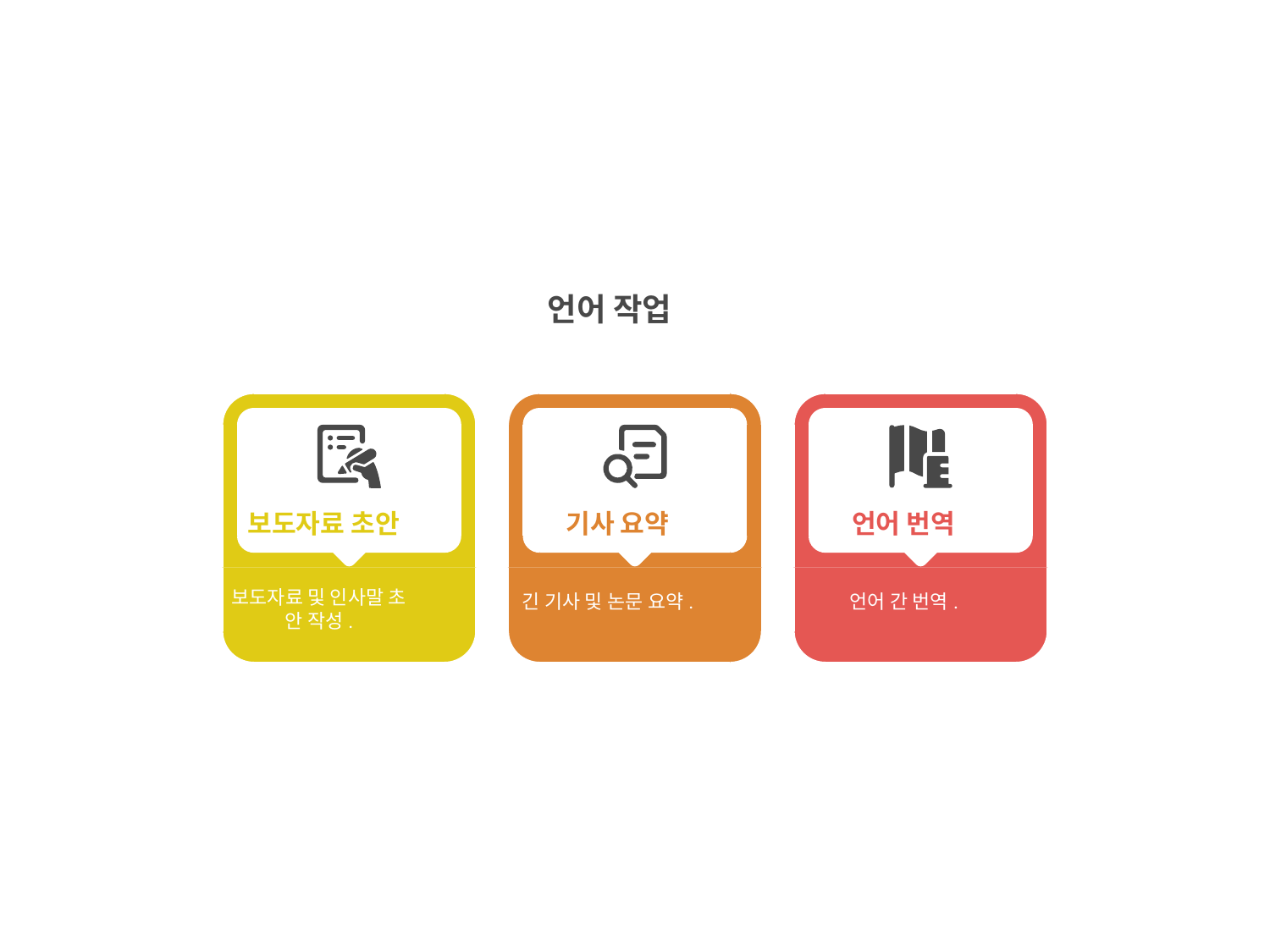

언어 작업

보도자료 초안
기사 요약
언어 번역

보도자료 및 인사말 초
안 작성.
긴 기사 및 논문 요약.
언어 간 번역.